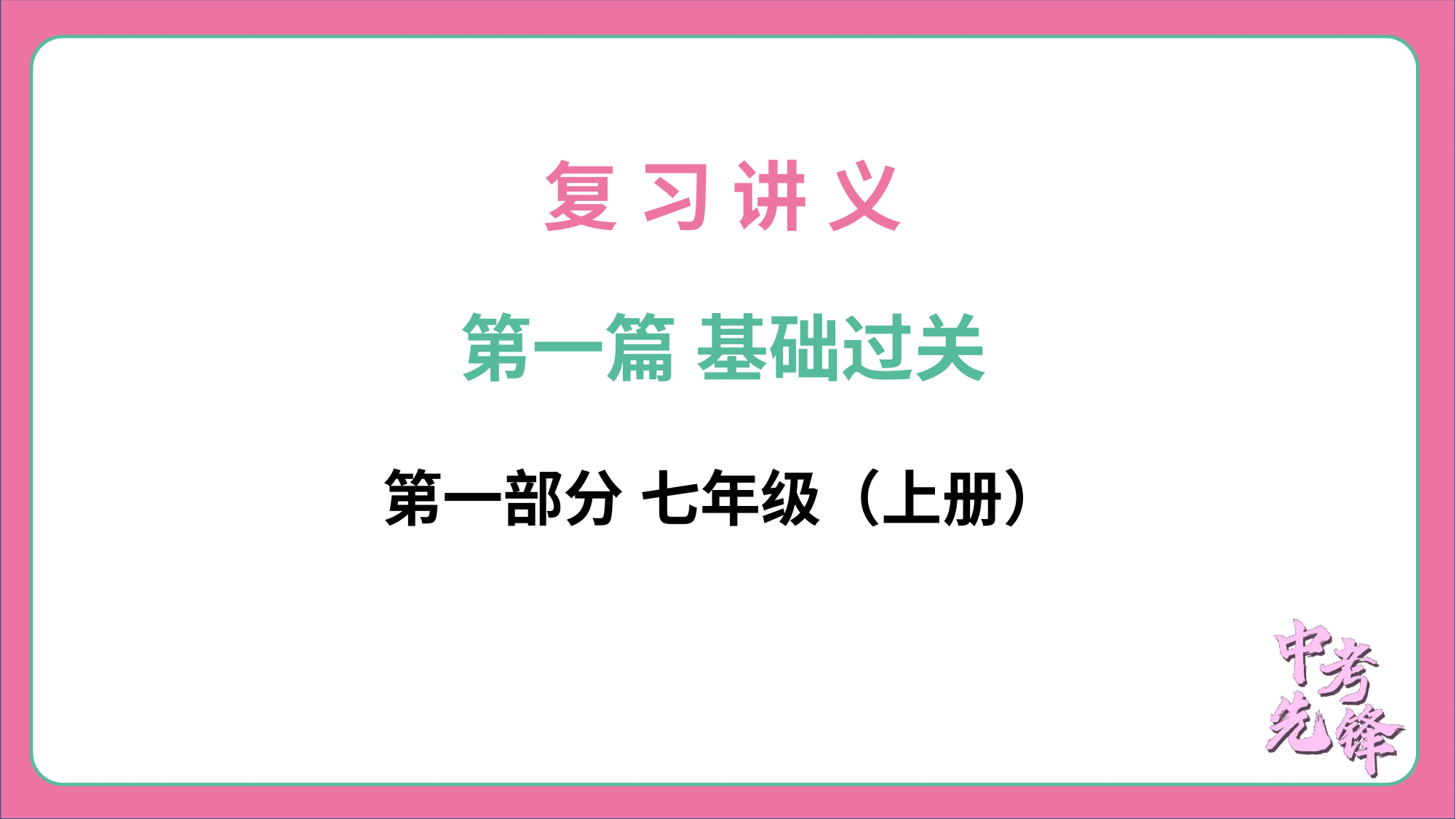

复 习 讲 义
第一篇 基础过关
第一部分 七年级（上册）